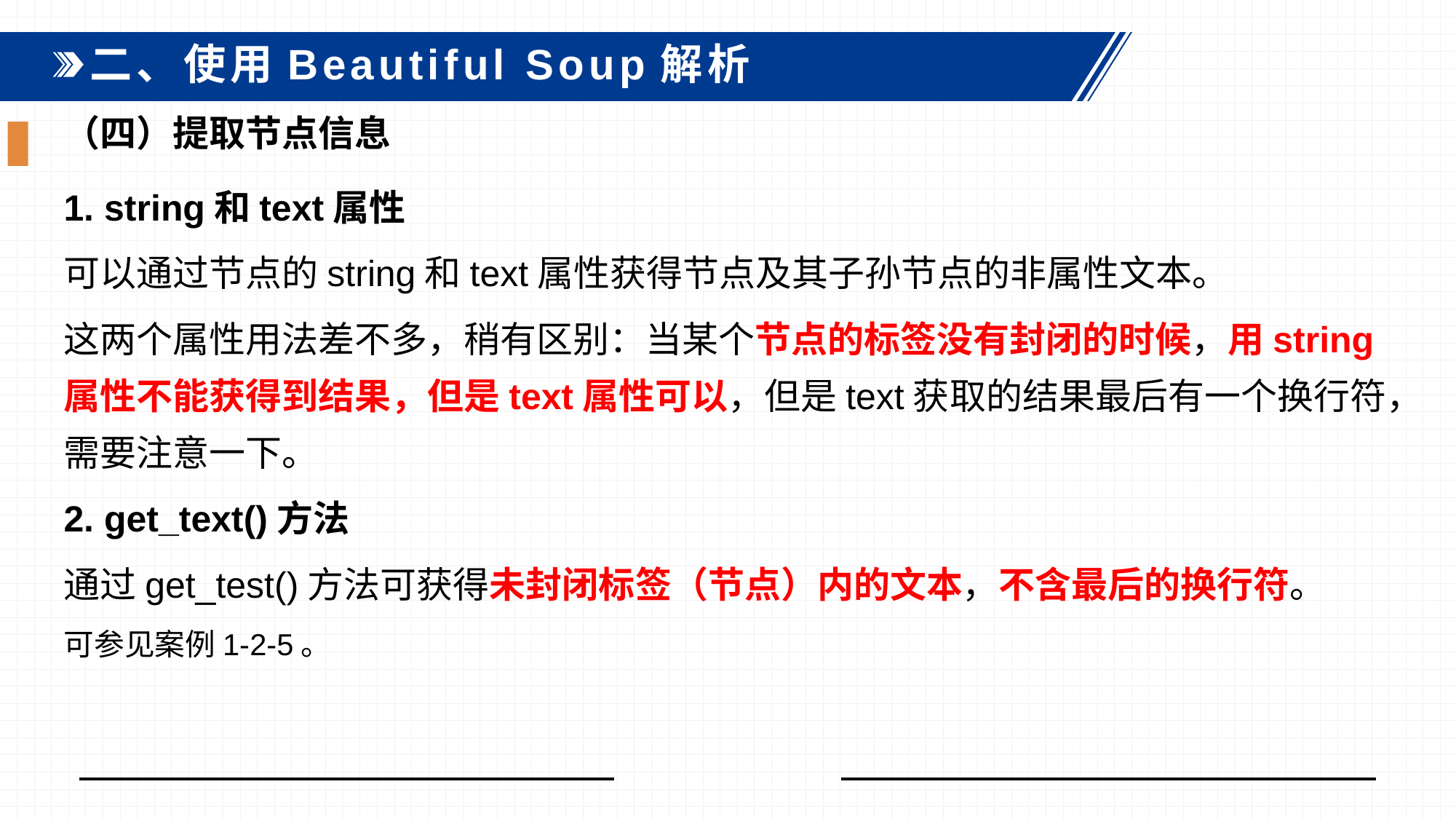

二、使用Beautiful Soup解析
（四）提取节点信息

1. string和text属性
可以通过节点的string和text属性获得节点及其子孙节点的非属性文本。
这两个属性用法差不多，稍有区别：当某个节点的标签没有封闭的时候，用string属性不能获得到结果，但是text属性可以，但是text获取的结果最后有一个换行符，需要注意一下。
2. get_text()方法
通过get_test()方法可获得未封闭标签（节点）内的文本，不含最后的换行符。
可参见案例1-2-5。